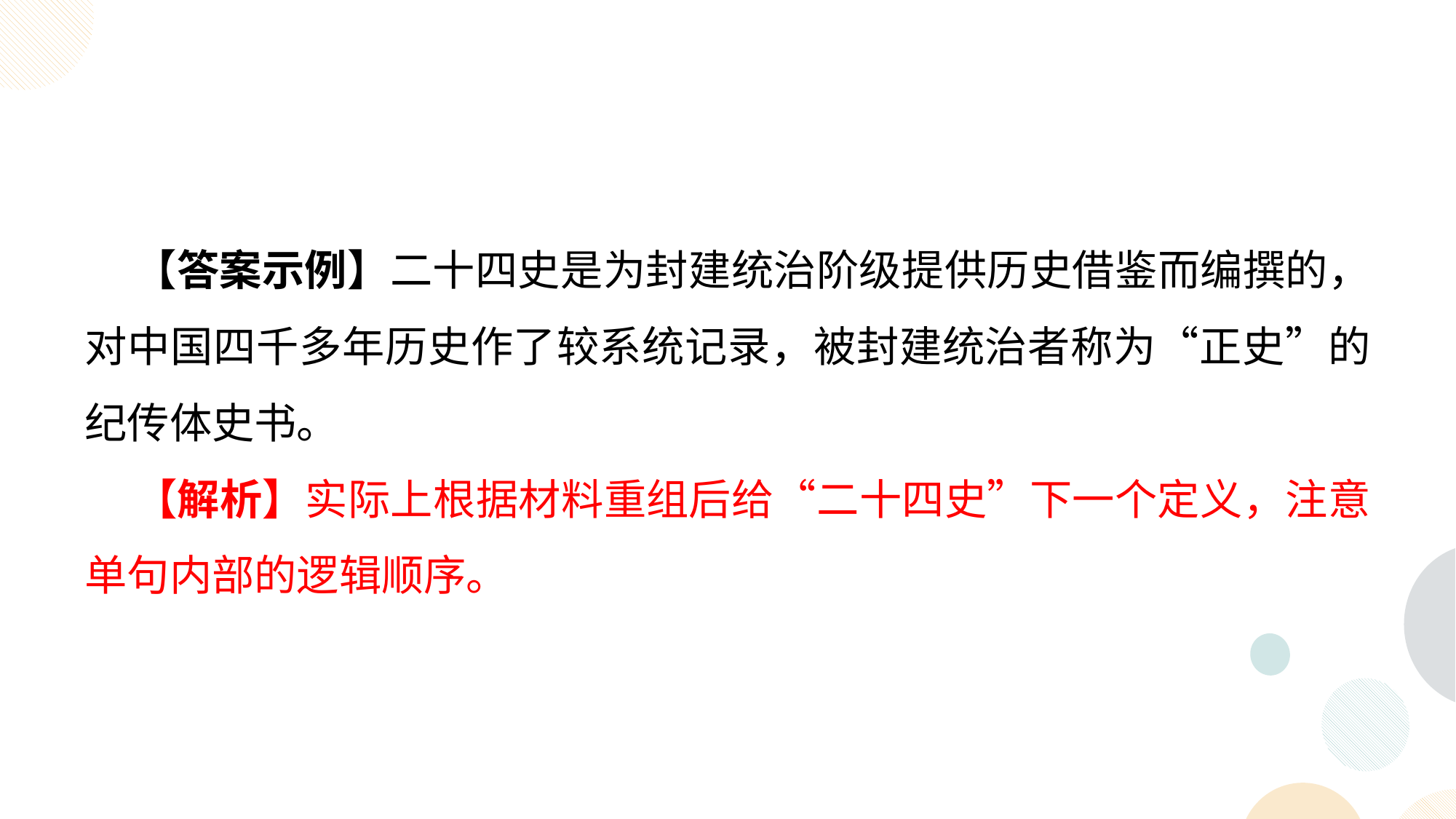

【答案示例】二十四史是为封建统治阶级提供历史借鉴而编撰的，对中国四千多年历史作了较系统记录，被封建统治者称为“正史”的纪传体史书。
    【解析】实际上根据材料重组后给“二十四史”下一个定义，注意单句内部的逻辑顺序。